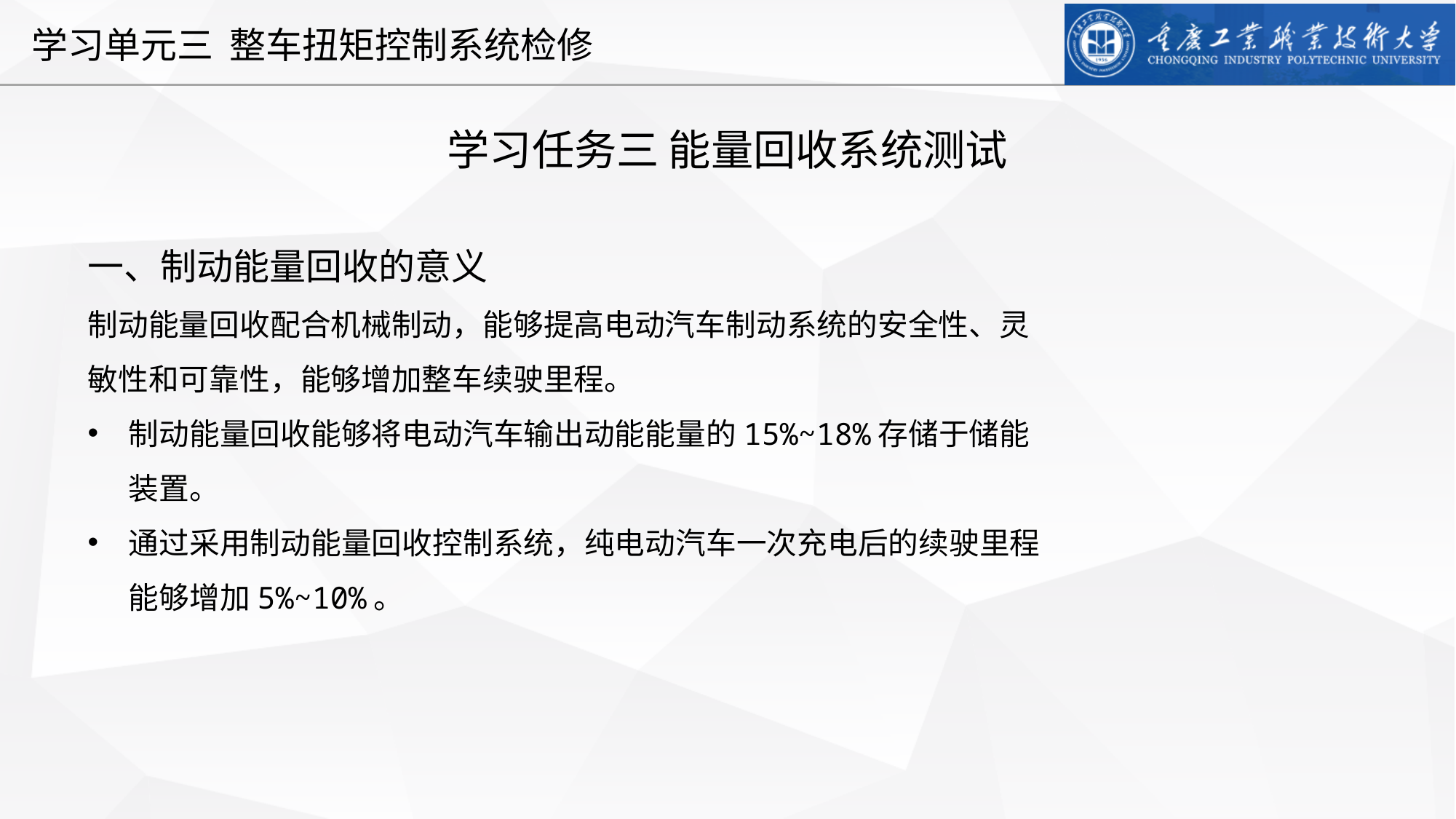

学习任务三 能量回收系统测试
一、制动能量回收的意义
制动能量回收配合机械制动，能够提高电动汽车制动系统的安全性、灵敏性和可靠性，能够增加整车续驶里程。
制动能量回收能够将电动汽车输出动能能量的15%~18%存储于储能装置。
通过采用制动能量回收控制系统，纯电动汽车一次充电后的续驶里程能够增加5%~10%。